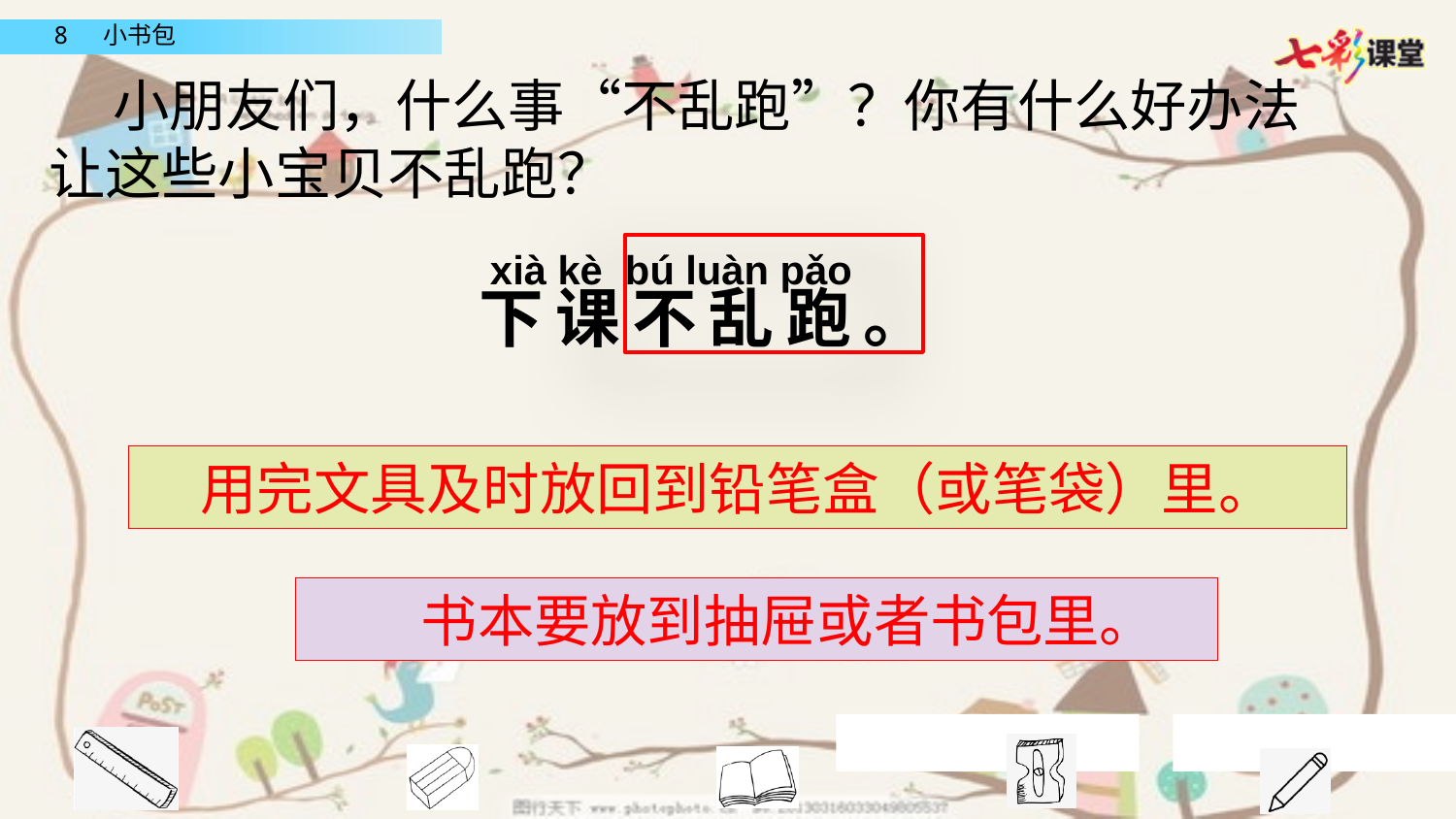

小朋友们，什么事“不乱跑”？你有什么好办法让这些小宝贝不乱跑？
xià kè  bú luàn pǎo

下课不乱跑。
用完文具及时放回到铅笔盒（或笔袋）里。
    书本要放到抽屉或者书包里。